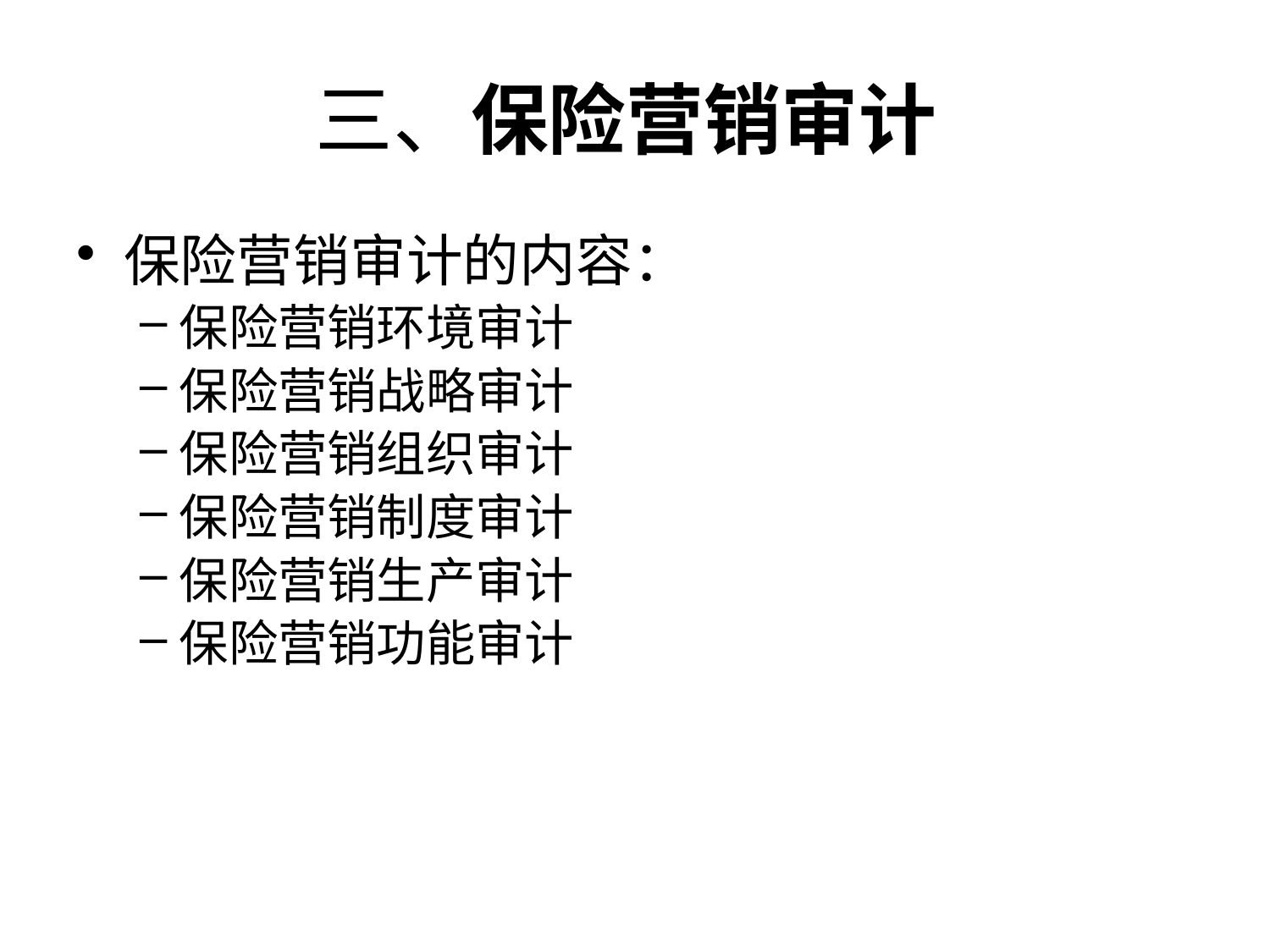

# 三、保险营销审计
保险营销审计的内容：
保险营销环境审计
保险营销战略审计
保险营销组织审计
保险营销制度审计
保险营销生产审计
保险营销功能审计